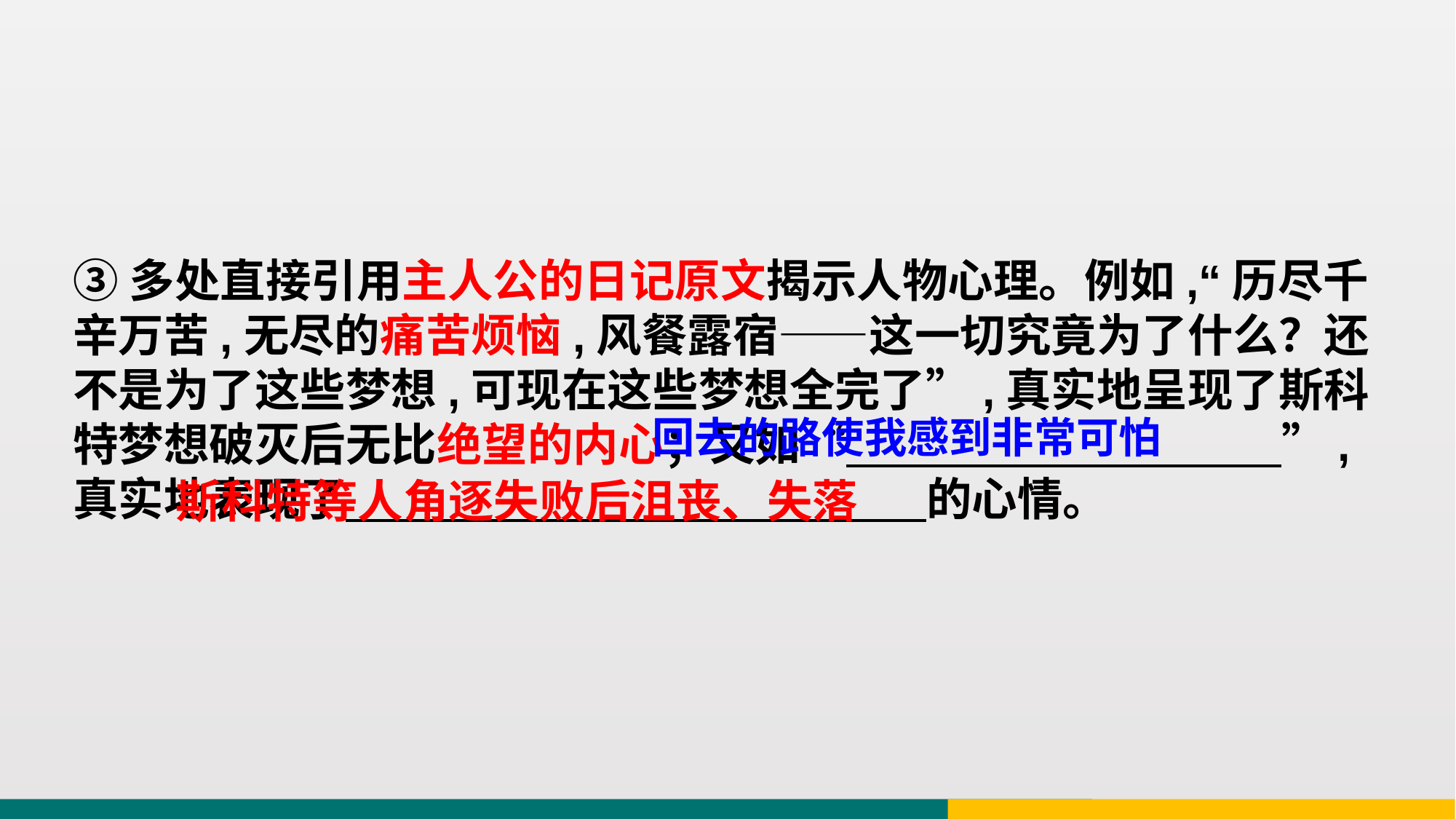

③多处直接引用主人公的日记原文揭示人物心理。例如,“历尽千辛万苦,无尽的痛苦烦恼,风餐露宿——这一切究竟为了什么？还不是为了这些梦想,可现在这些梦想全完了”,真实地呈现了斯科特梦想破灭后无比绝望的内心；又如“                                          ”,真实地表现了                                                        的心情。
回去的路使我感到非常可怕
斯科特等人角逐失败后沮丧、失落